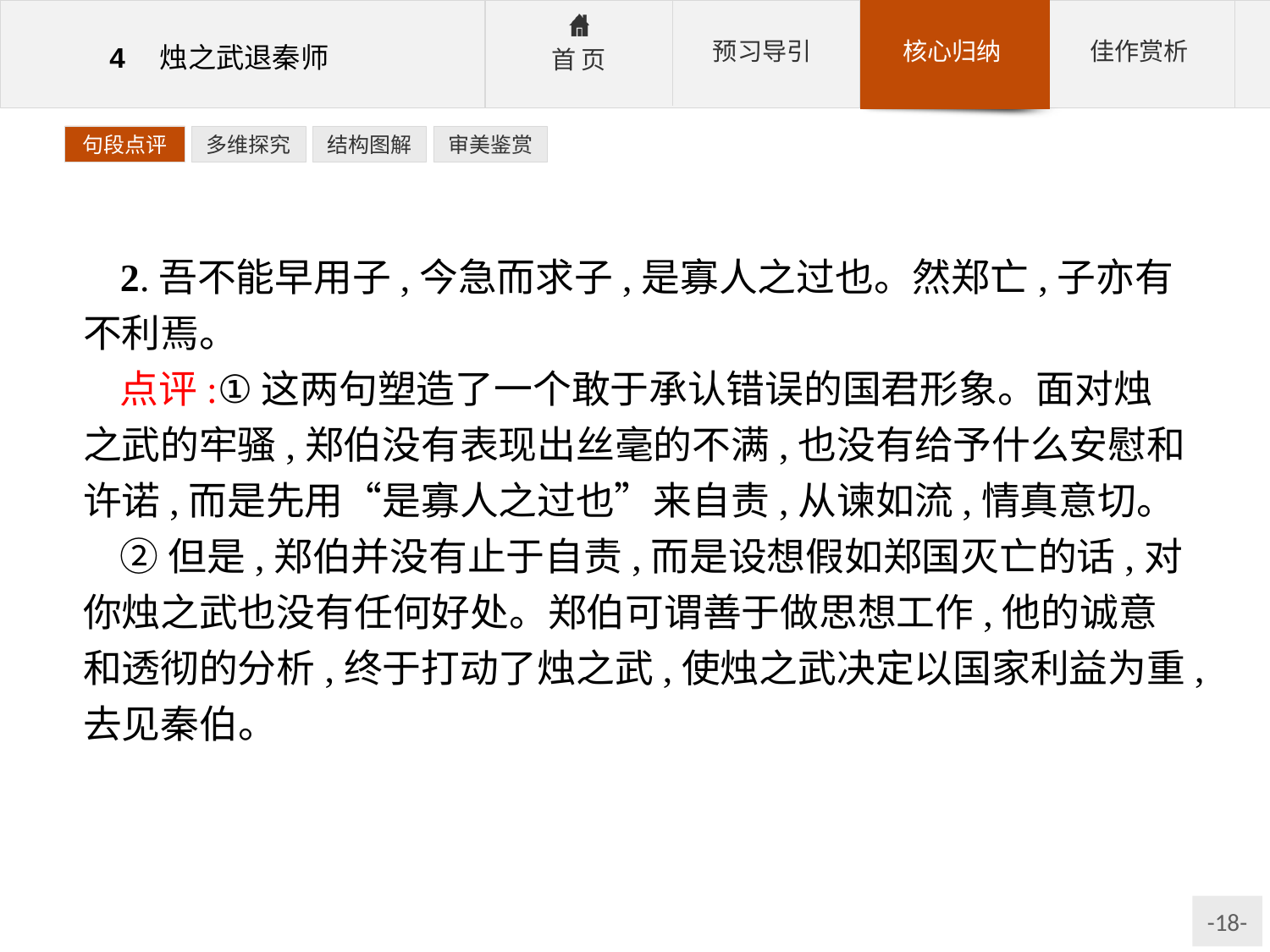

句段点评
多维探究
结构图解
审美鉴赏
2.吾不能早用子,今急而求子,是寡人之过也。然郑亡,子亦有不利焉。
点评:①这两句塑造了一个敢于承认错误的国君形象。面对烛之武的牢骚,郑伯没有表现出丝毫的不满,也没有给予什么安慰和许诺,而是先用“是寡人之过也”来自责,从谏如流,情真意切。
②但是,郑伯并没有止于自责,而是设想假如郑国灭亡的话,对你烛之武也没有任何好处。郑伯可谓善于做思想工作,他的诚意和透彻的分析,终于打动了烛之武,使烛之武决定以国家利益为重,去见秦伯。